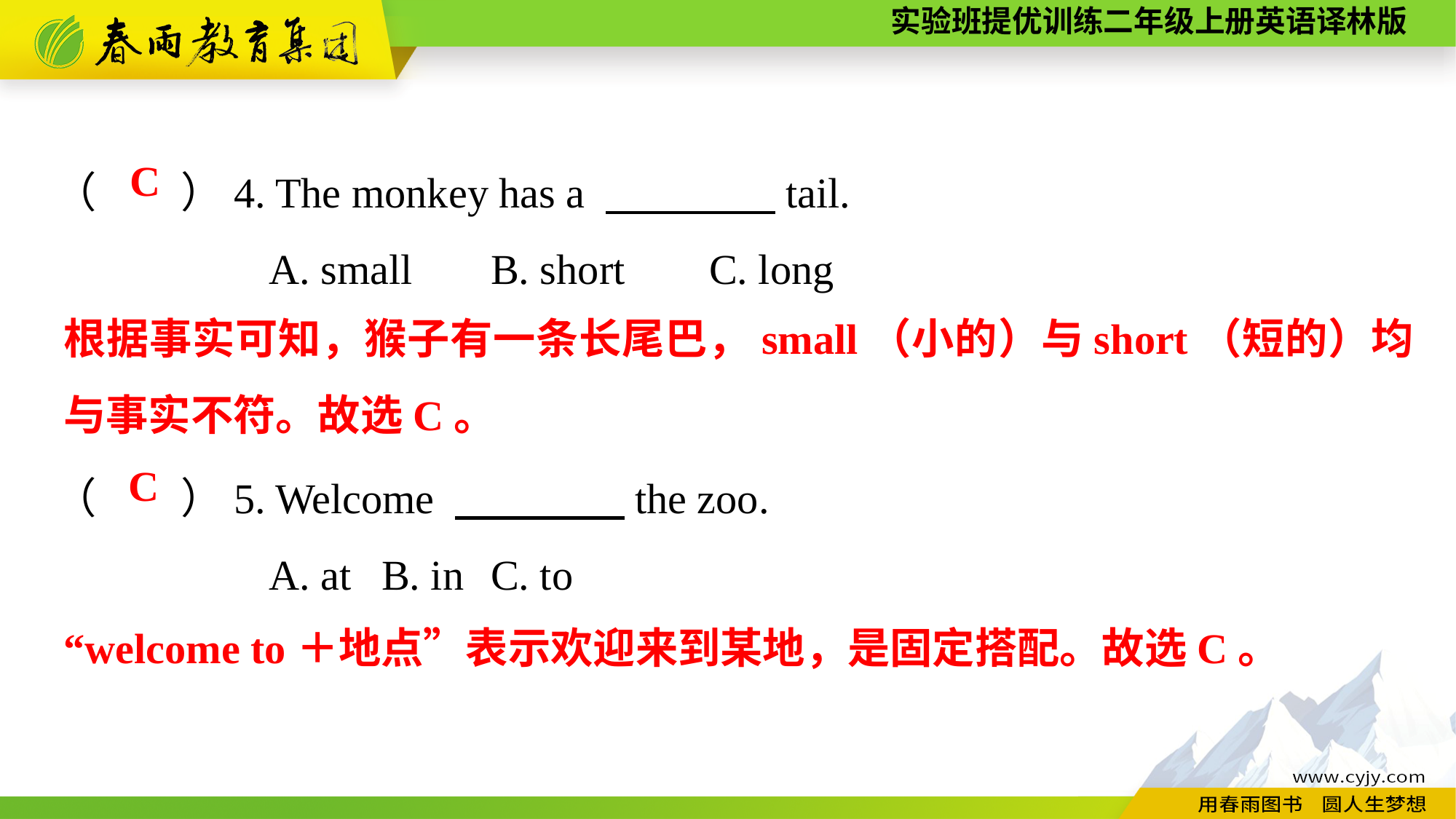

（　　）4. The monkey has a 　　　　tail.
A. small	B. short	C. long

（　　）5. Welcome 　　　　the zoo.
A. at	B. in	C. to
C
根据事实可知，猴子有一条长尾巴，small（小的）与short（短的）均与事实不符。故选C。
C
“welcome to＋地点”表示欢迎来到某地，是固定搭配。故选C。